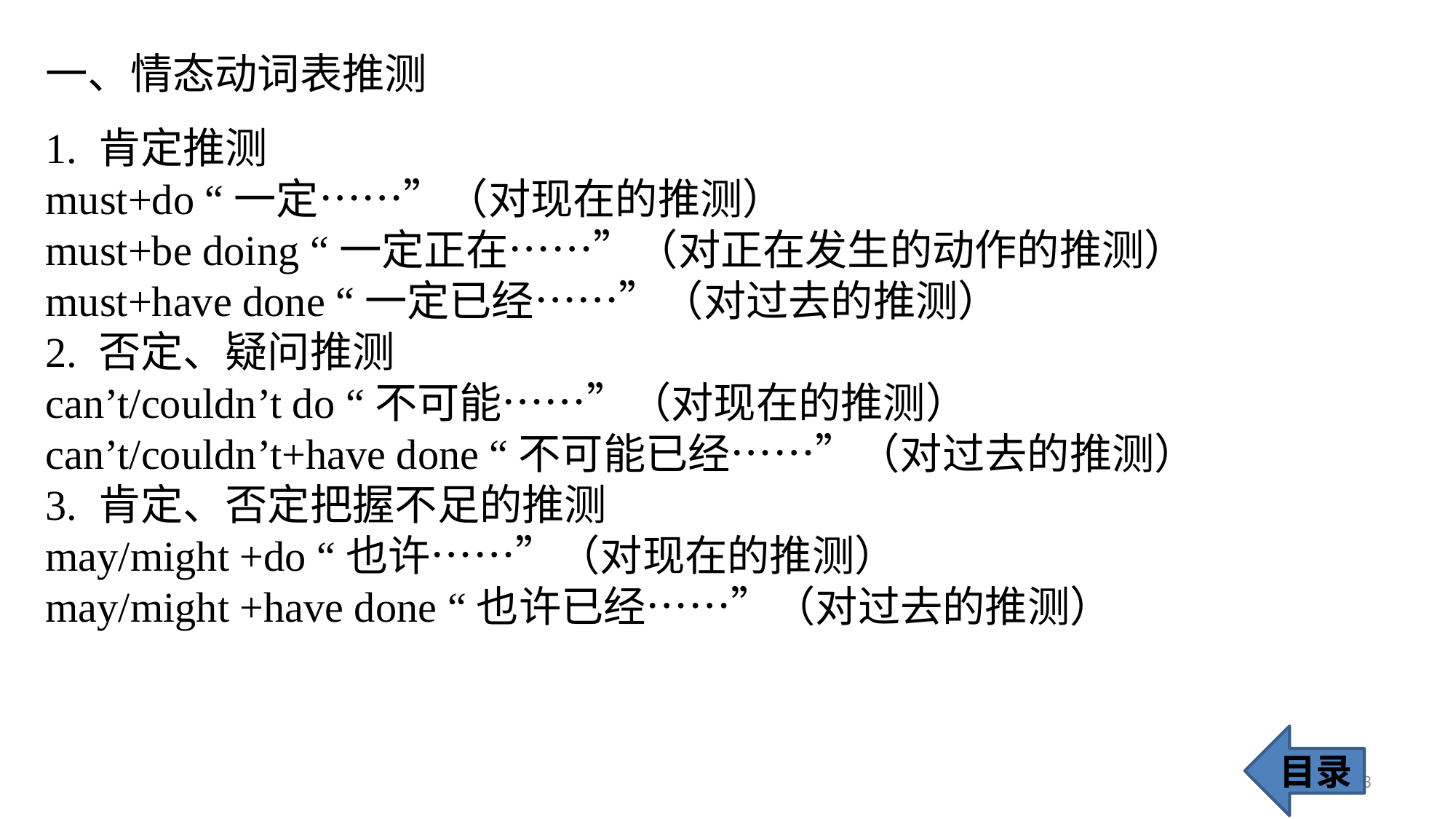

一、情态动词表推测
1. 肯定推测
must+do “一定……”（对现在的推测）
must+be doing “一定正在……”（对正在发生的动作的推测）
must+have done “一定已经……”（对过去的推测）
2. 否定、疑问推测
can’t/couldn’t do “不可能……”（对现在的推测）
can’t/couldn’t+have done “不可能已经……”（对过去的推测）
3. 肯定、否定把握不足的推测
may/might +do “也许……”（对现在的推测）
may/might +have done “也许已经……”（对过去的推测）
目录
73